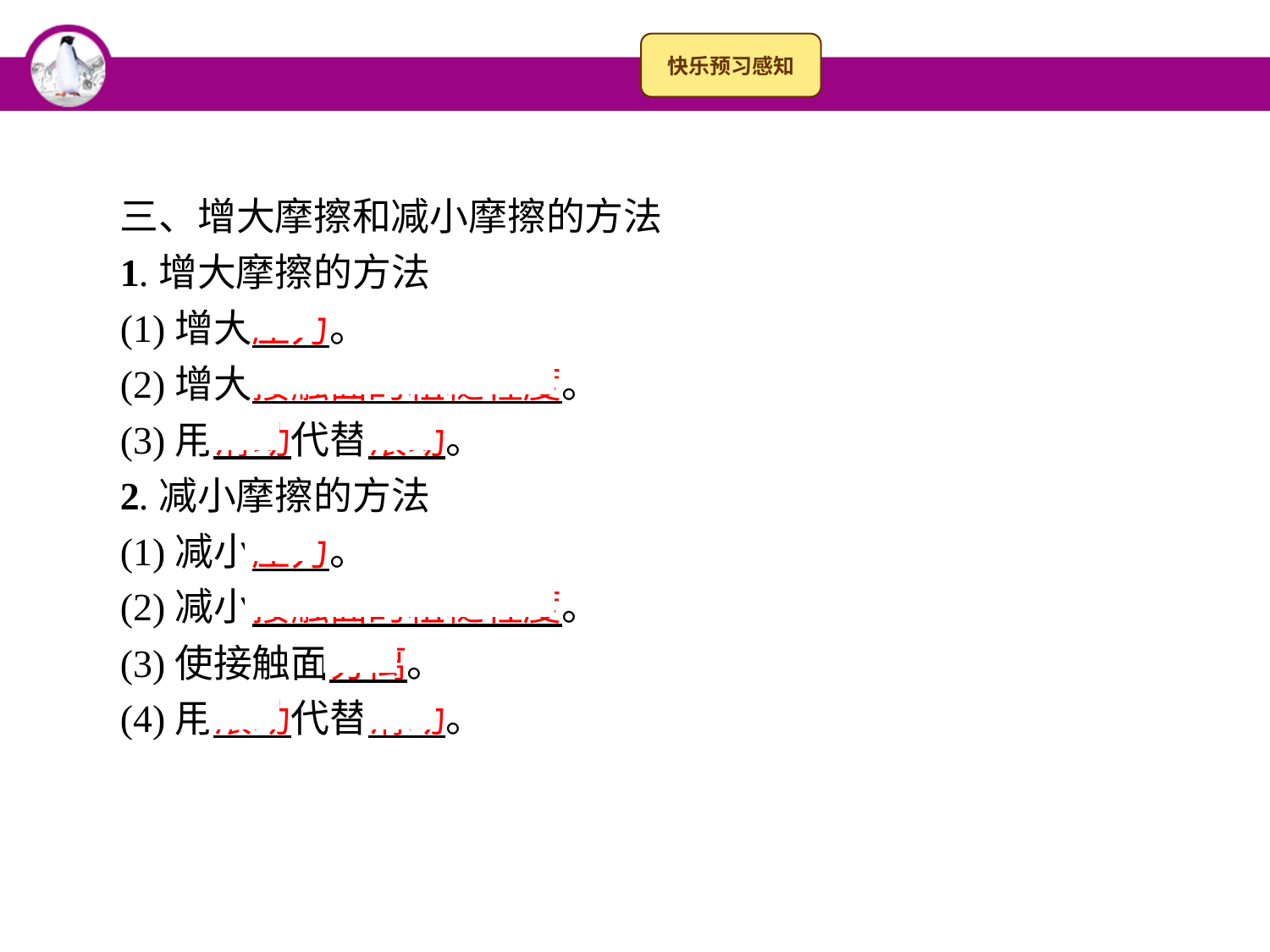

三、增大摩擦和减小摩擦的方法
1.增大摩擦的方法
(1)增大压力。
(2)增大接触面的粗糙程度。
(3)用滑动代替滚动。
2.减小摩擦的方法
(1)减小压力。
(2)减小接触面的粗糙程度。
(3)使接触面分离。
(4)用滚动代替滑动。